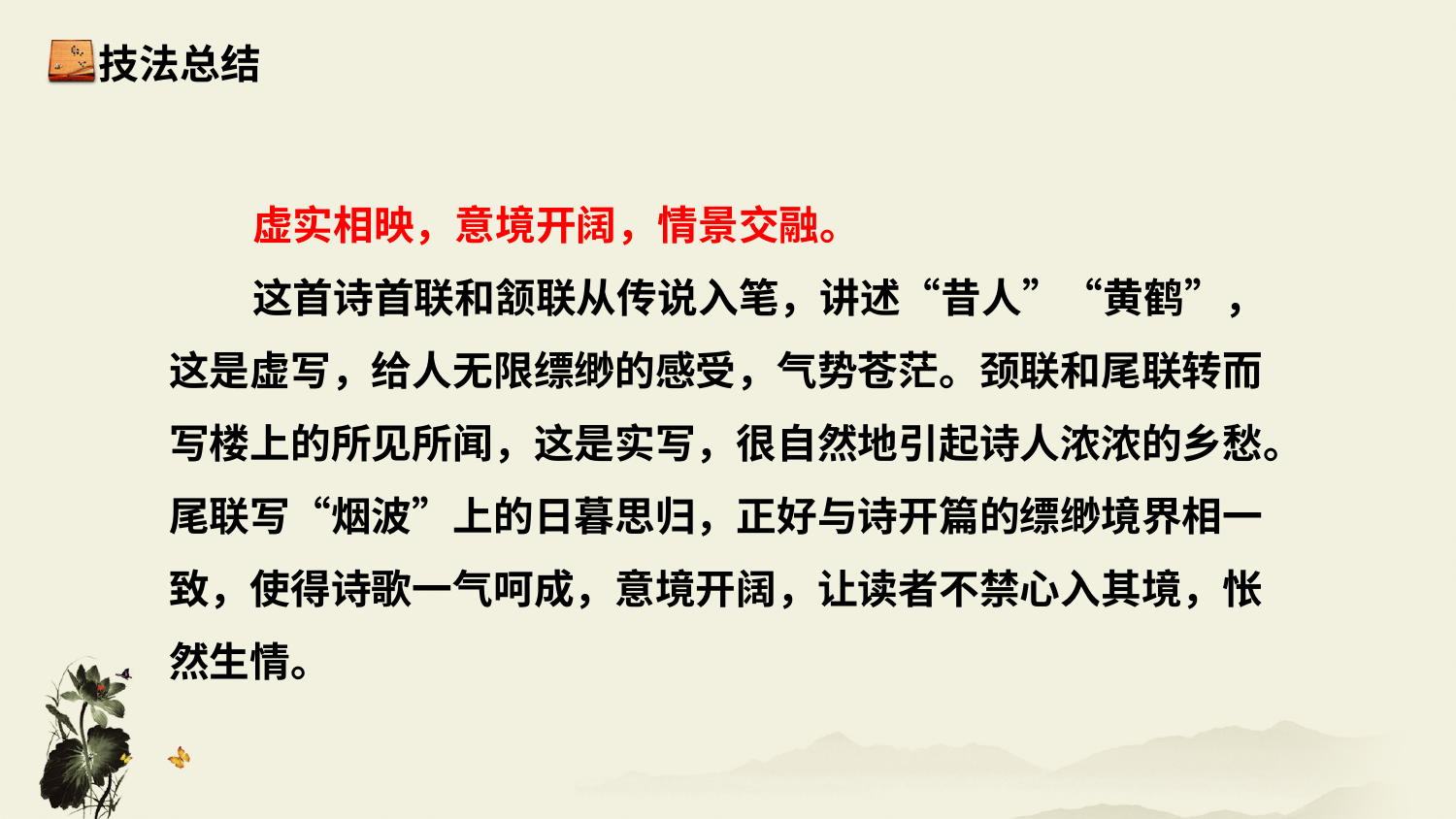

技法总结
        虚实相映，意境开阔，情景交融。
        这首诗首联和颔联从传说入笔，讲述“昔人”“黄鹤”，这是虚写，给人无限缥缈的感受，气势苍茫。颈联和尾联转而写楼上的所见所闻，这是实写，很自然地引起诗人浓浓的乡愁。尾联写“烟波”上的日暮思归，正好与诗开篇的缥缈境界相一致，使得诗歌一气呵成，意境开阔，让读者不禁心入其境，怅然生情。